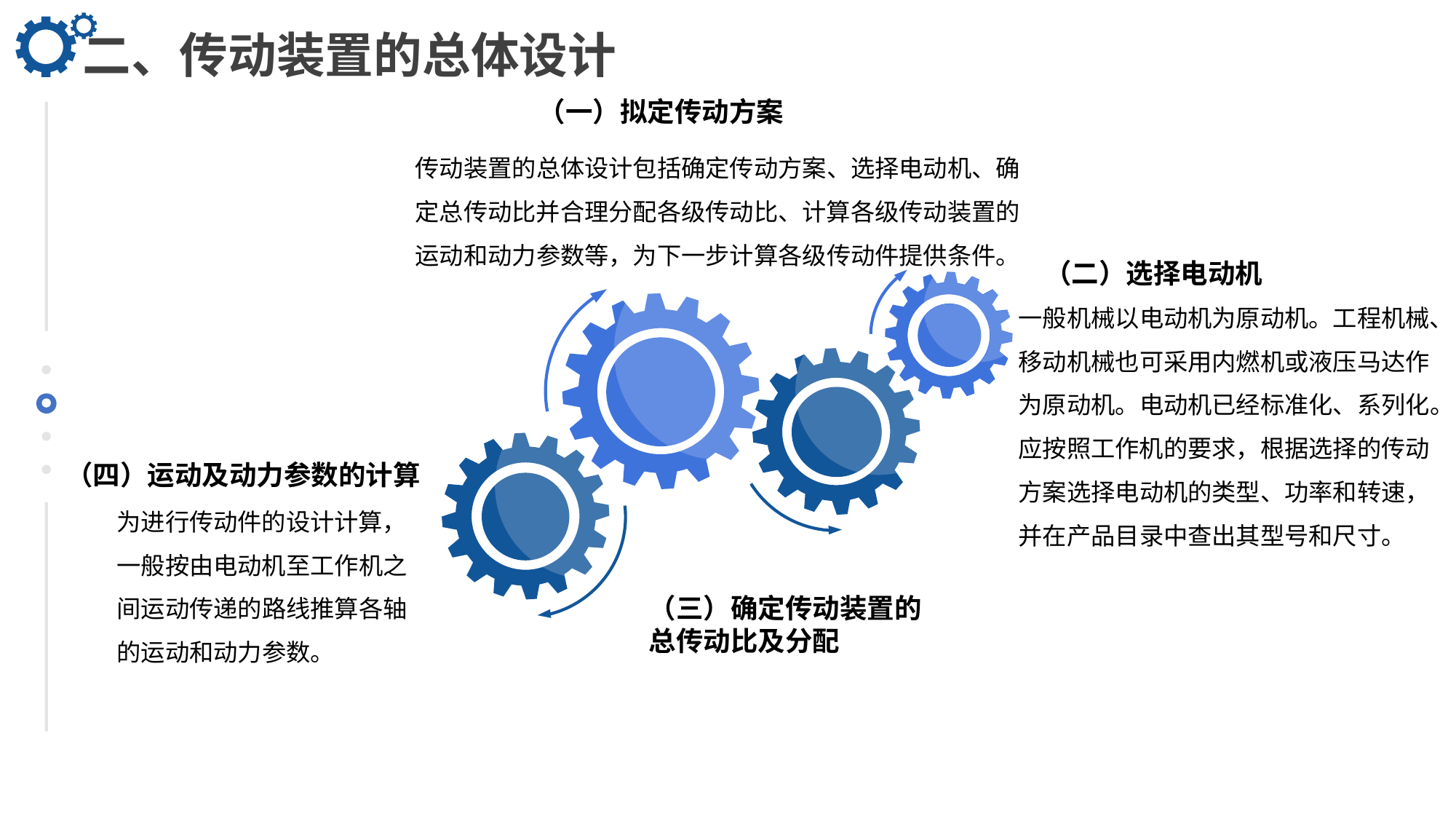

二、传动装置的总体设计
（一）拟定传动方案
传动装置的总体设计包括确定传动方案、选择电动机、确定总传动比并合理分配各级传动比、计算各级传动装置的运动和动力参数等，为下一步计算各级传动件提供条件。
（二）选择电动机

一般机械以电动机为原动机。工程机械、移动机械也可采用内燃机或液压马达作为原动机。电动机已经标准化、系列化。应按照工作机的要求，根据选择的传动方案选择电动机的类型、功率和转速，并在产品目录中查出其型号和尺寸。
（四）运动及动力参数的计算
为进行传动件的设计计算，一般按由电动机至工作机之间运动传递的路线推算各轴
的运动和动力参数。
（三）确定传动装置的总传动比及分配
25